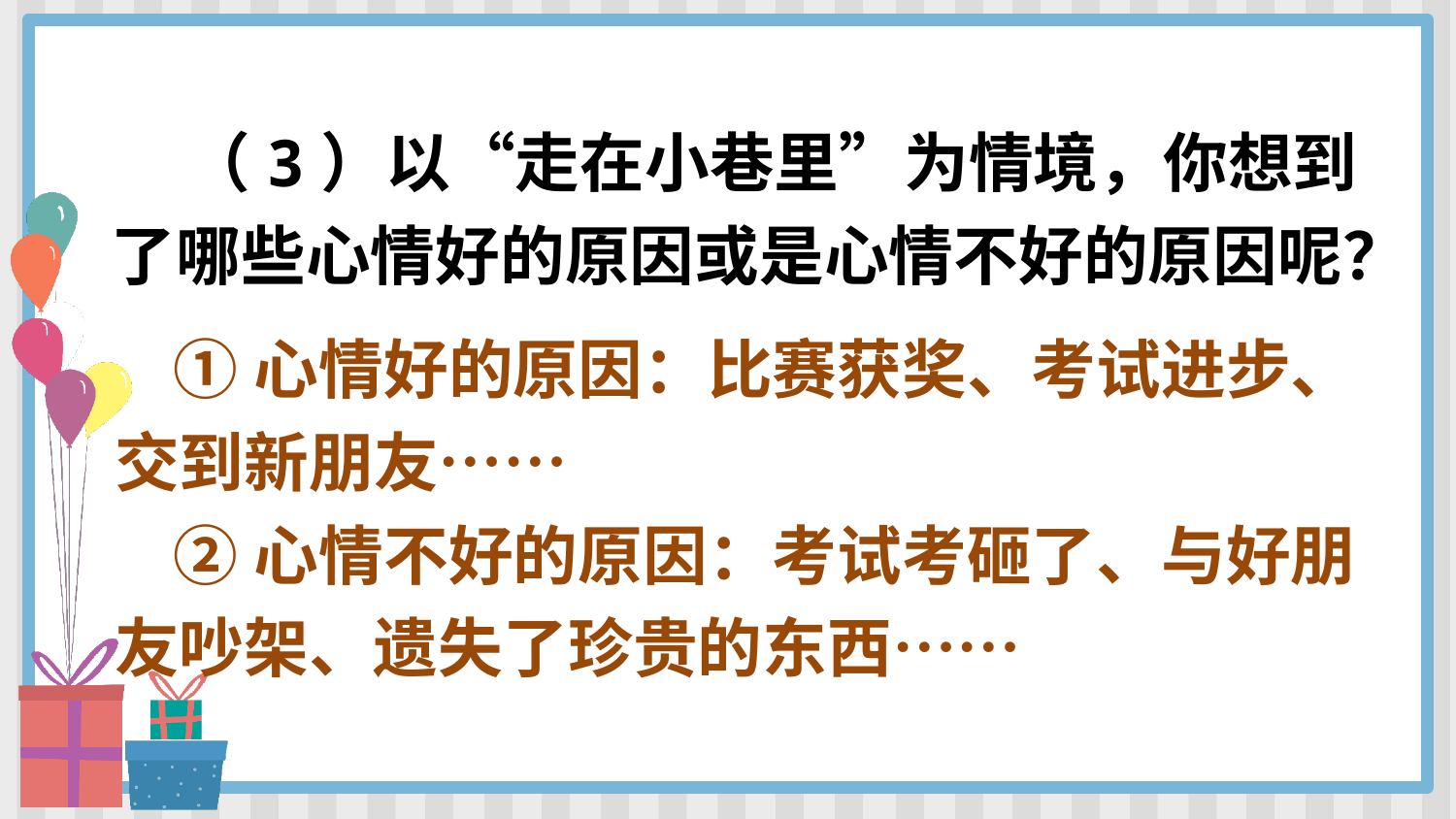

（3）以“走在小巷里”为情境，你想到了哪些心情好的原因或是心情不好的原因呢？
    ①心情好的原因：比赛获奖、考试进步、交到新朋友……
    ②心情不好的原因：考试考砸了、与好朋友吵架、遗失了珍贵的东西……